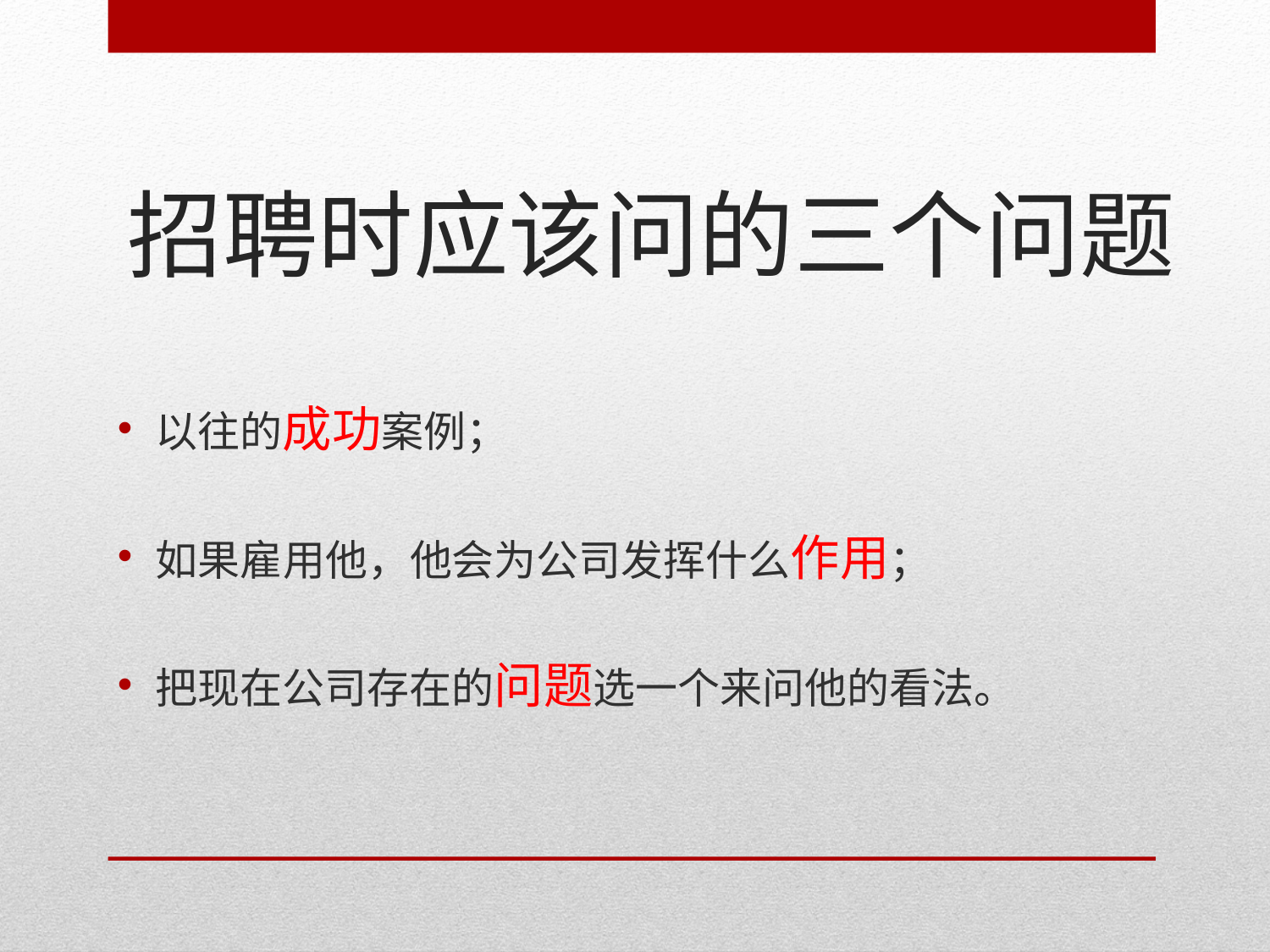

# 招聘时应该问的三个问题
以往的成功案例；

如果雇用他，他会为公司发挥什么作用；

把现在公司存在的问题选一个来问他的看法。